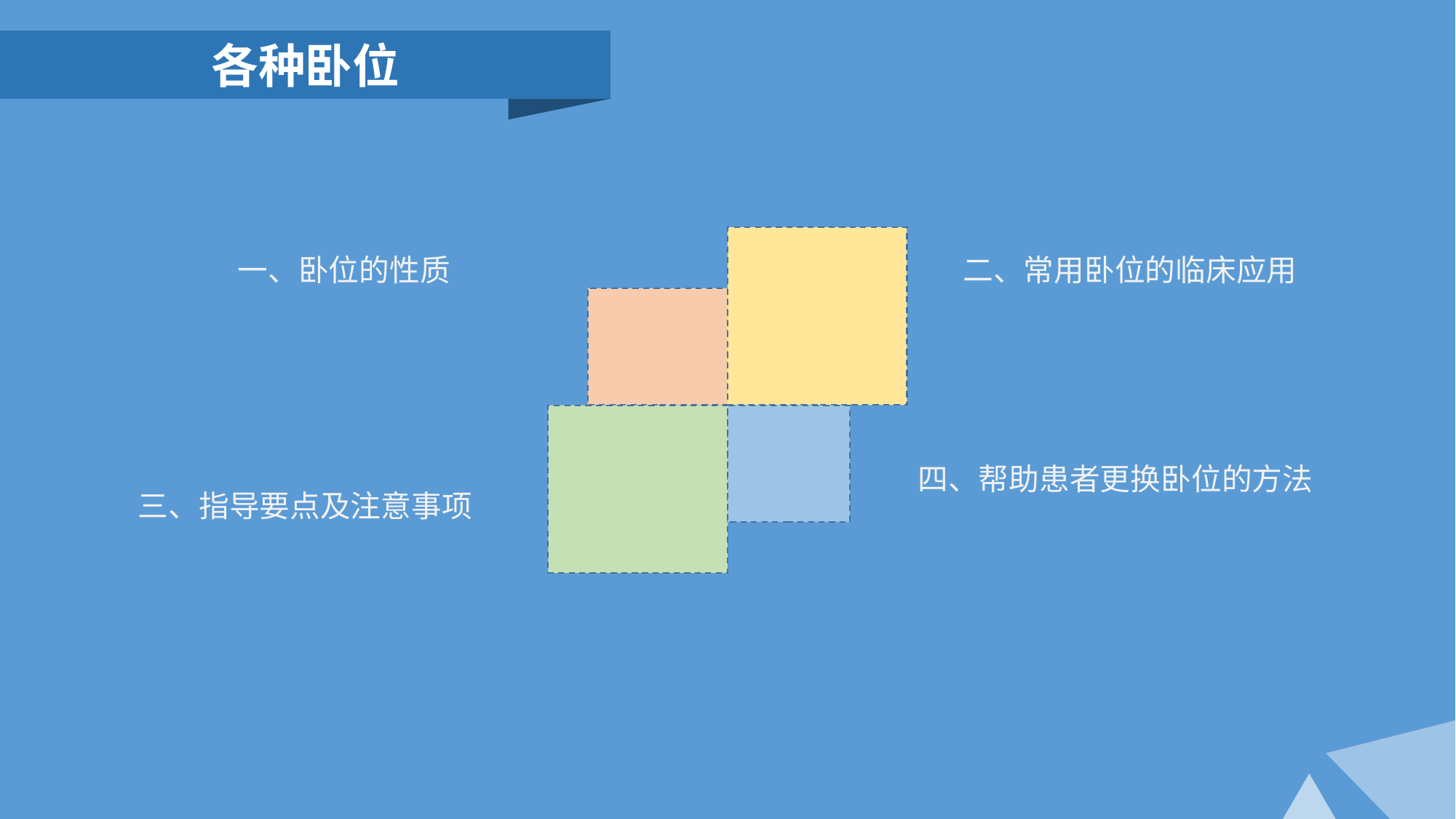

各种卧位

一、卧位的性质
二、常用卧位的临床应用

四、帮助患者更换卧位的方法
三、指导要点及注意事项